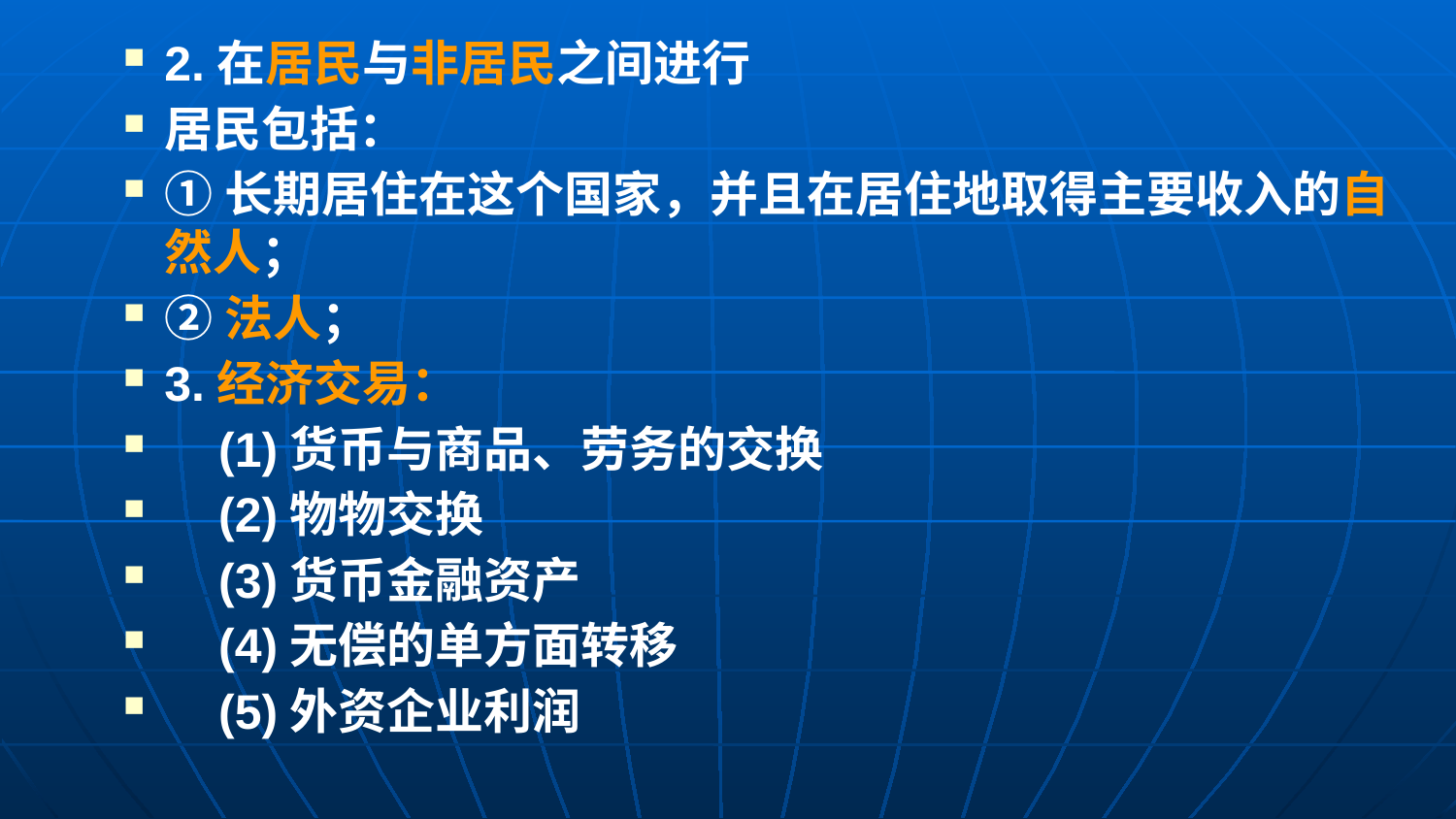

2.在居民与非居民之间进行
居民包括：
①长期居住在这个国家，并且在居住地取得主要收入的自然人；
②法人；
3.经济交易：
    (1)货币与商品、劳务的交换
    (2)物物交换
    (3)货币金融资产
    (4)无偿的单方面转移
    (5)外资企业利润